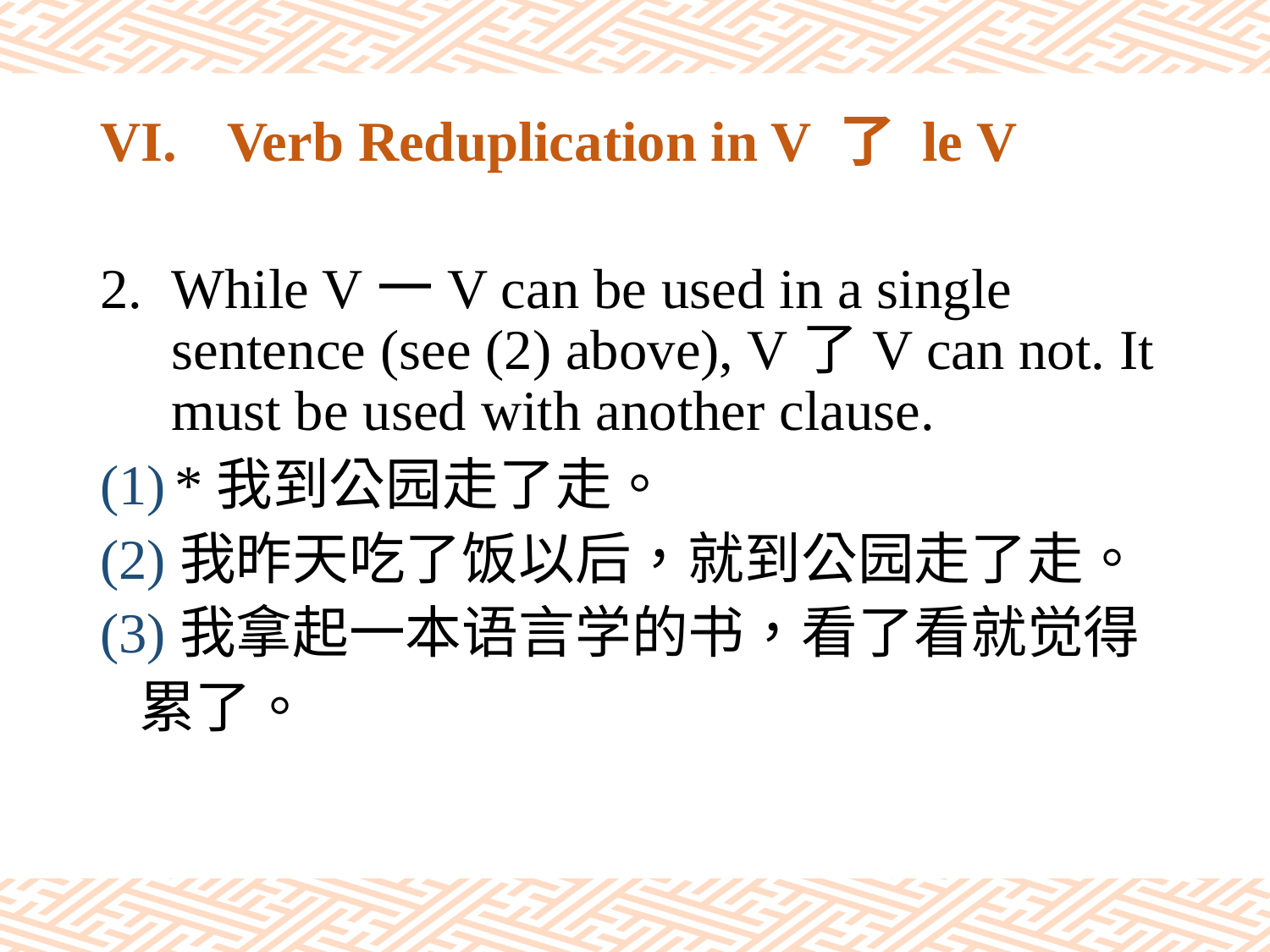

# VI.	Verb Reduplication in V 了 le V
While V一V can be used in a single sentence (see (2) above), V了V can not. It must be used with another clause.
(1) *我到公园走了走。
(2)我昨天吃了饭以后，就到公园走了走。
(3)我拿起一本语言学的书，看了看就觉得
  累了。